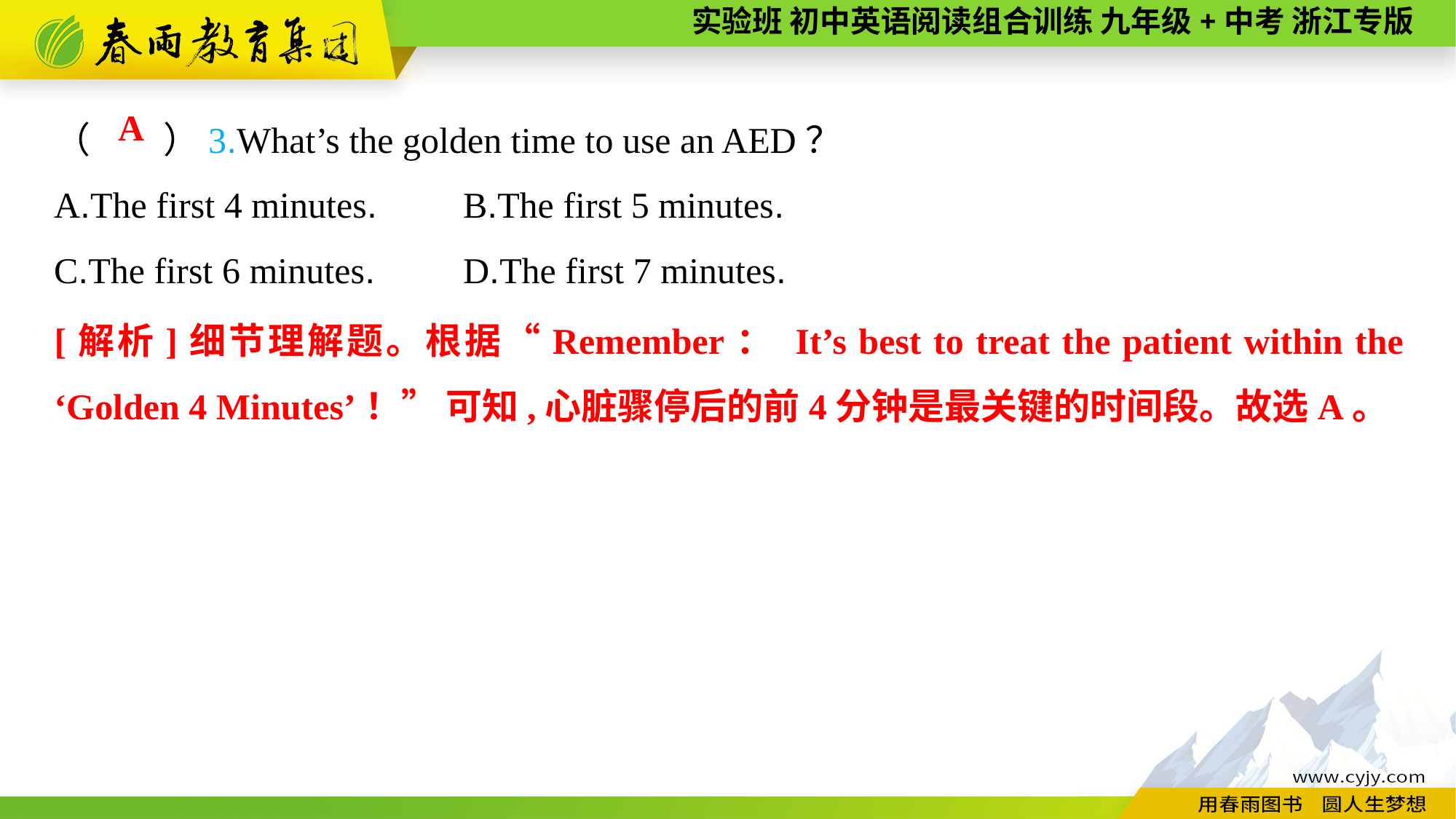

（　　）3.What’s the golden time to use an AED？
A.The first 4 minutes.	　　B.The first 5 minutes.
C.The first 6 minutes.	　　D.The first 7 minutes.
A
[解析]细节理解题。根据“Remember： It’s best to treat the patient within the ‘Golden 4 Minutes’！” 可知,心脏骤停后的前4分钟是最关键的时间段。故选A。